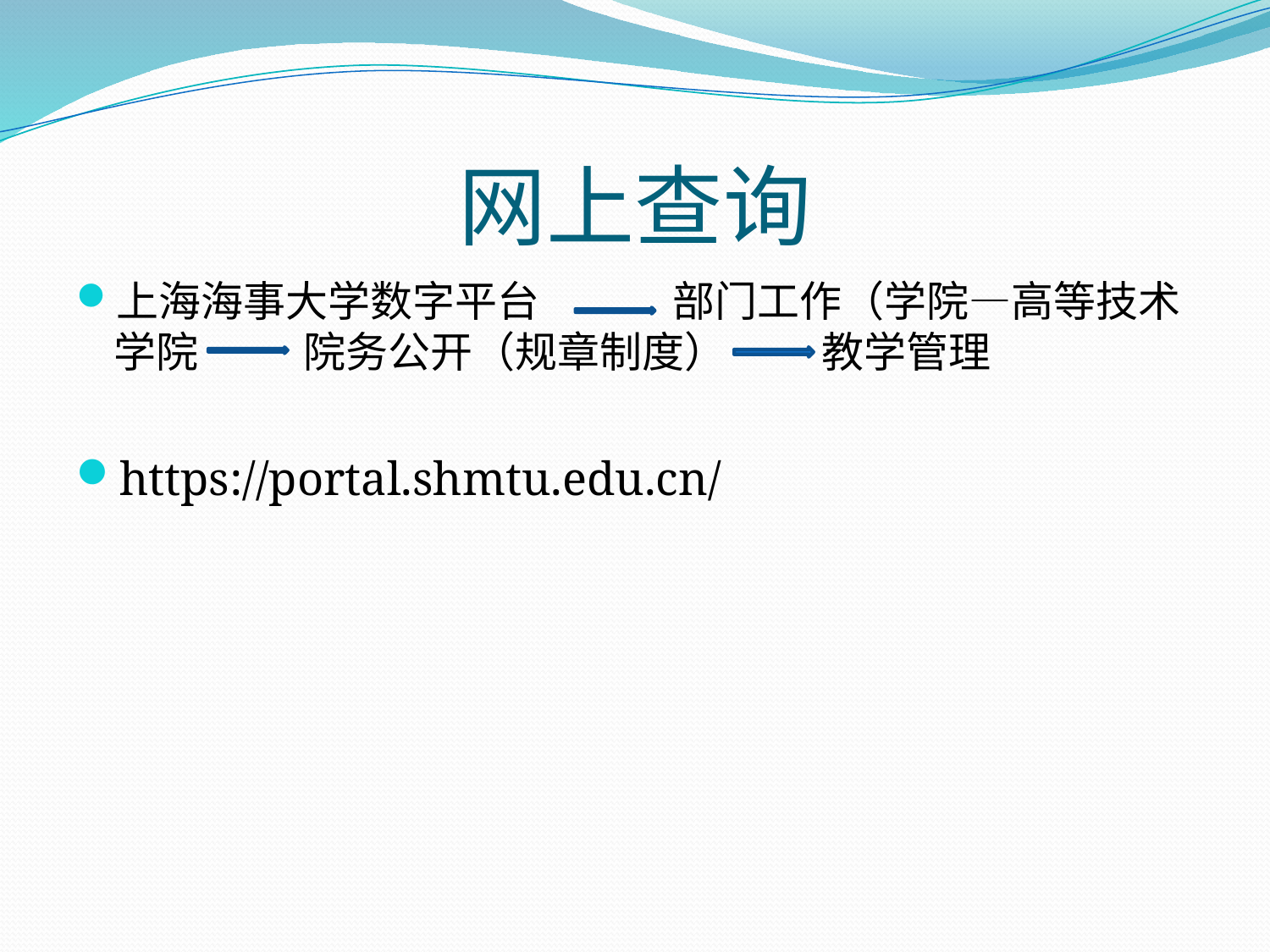

# 网上查询
上海海事大学数字平台              部门工作（学院—高等技术学院           院务公开（规章制度）          教学管理

https://portal.shmtu.edu.cn/